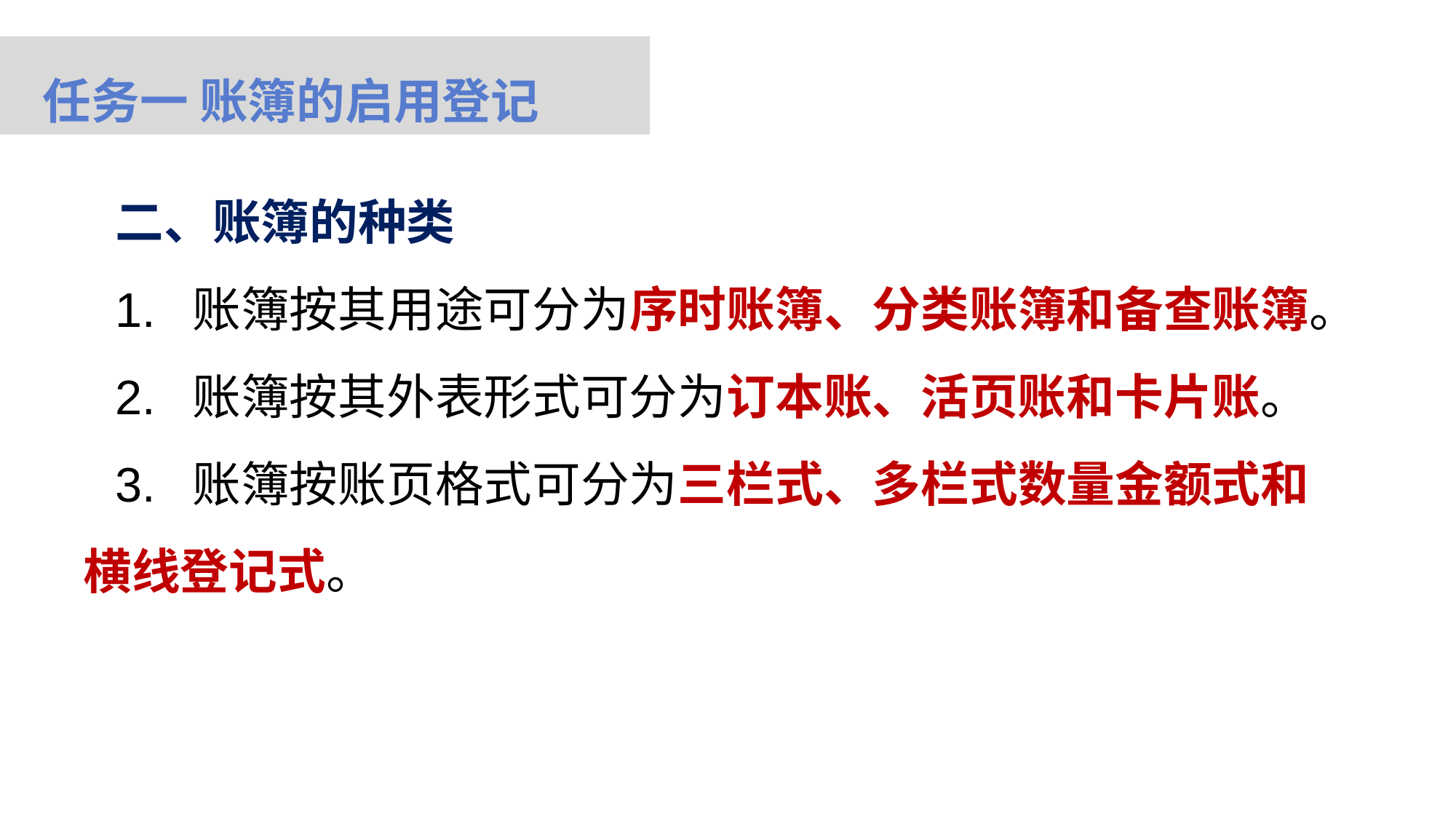

任务一 账簿的启用登记

二、账簿的种类
1.	账簿按其用途可分为序时账簿、分类账簿和备查账簿。
2.	账簿按其外表形式可分为订本账、活页账和卡片账。
3.	账簿按账页格式可分为三栏式、多栏式数量金额式和横线登记式。

5